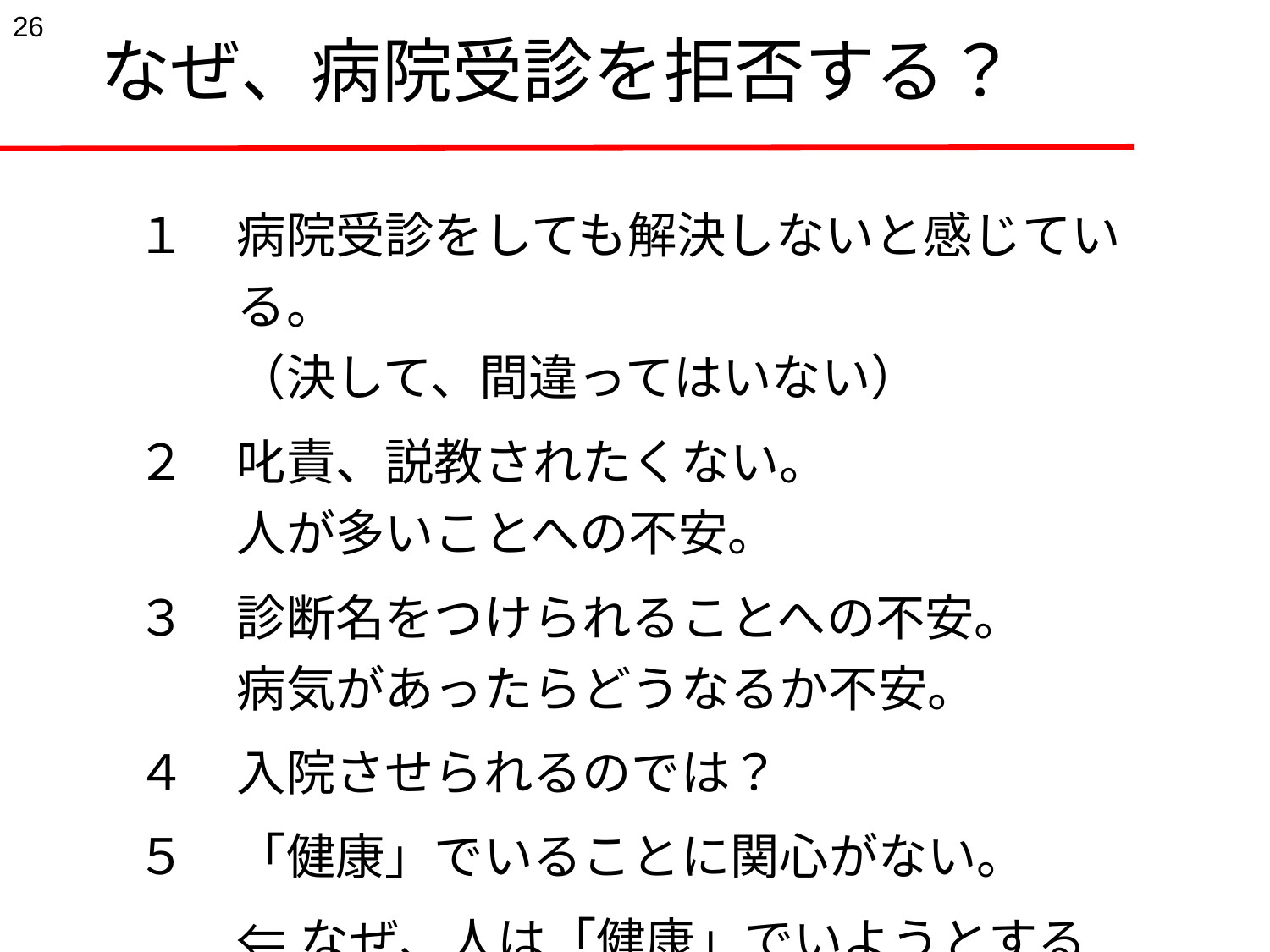

26
# なぜ、病院受診を拒否する？
| １ | 病院受診をしても解決しないと感じている。 （決して、間違ってはいない） |
| --- | --- |
| ２ | 叱責、説教されたくない。 人が多いことへの不安。 |
| ３ | 診断名をつけられることへの不安。 病気があったらどうなるか不安。 |
| ４ | 入院させられるのでは？ |
| ５ | 「健康」でいることに関心がない。 |
|  | ⇐なぜ、人は「健康」でいようとするのか。 　家族のため？生きがいのため？ |